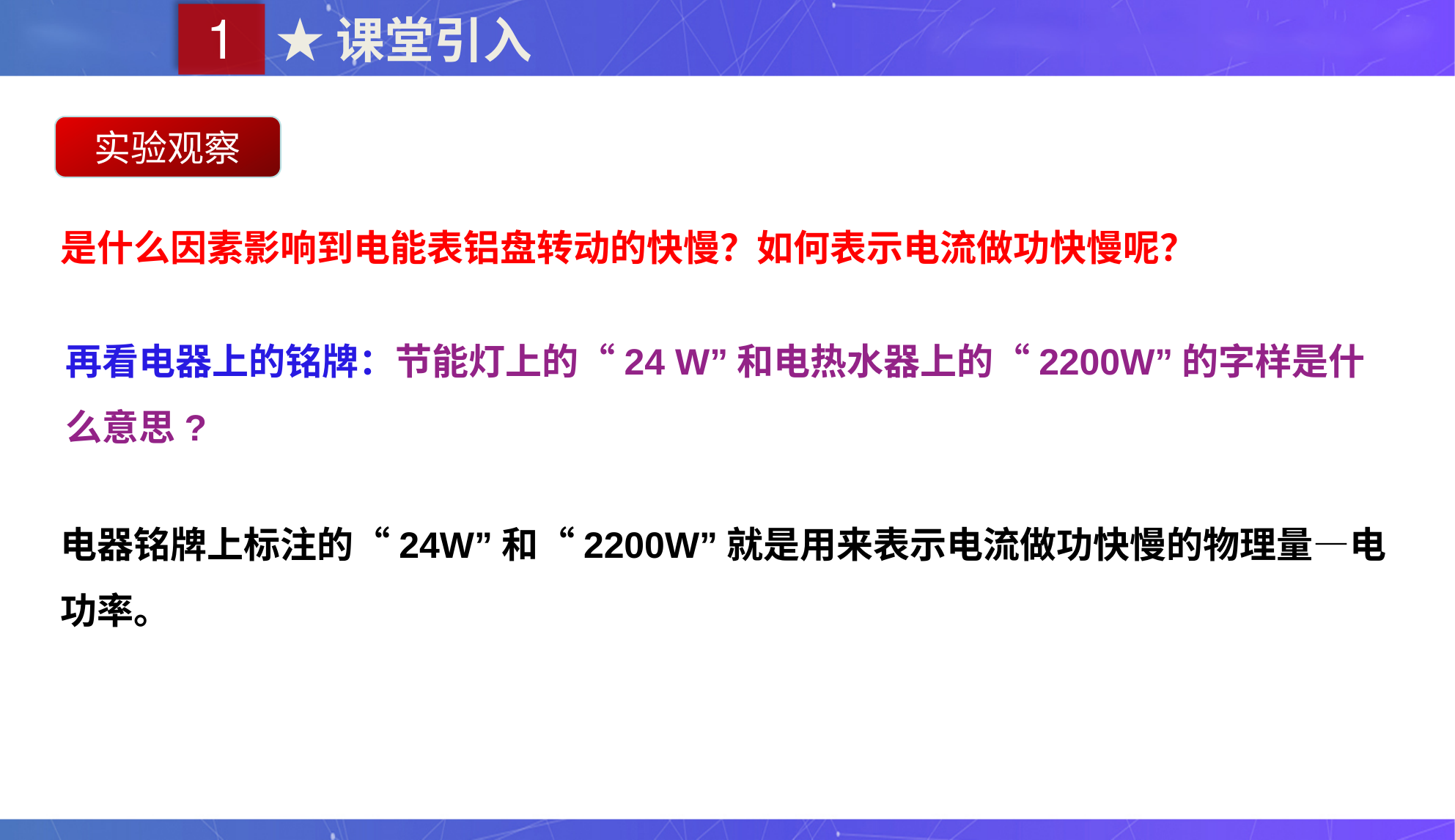

1
★课堂引入
实验观察
是什么因素影响到电能表铝盘转动的快慢？如何表示电流做功快慢呢？
再看电器上的铭牌：节能灯上的“24 W”和电热水器上的“2200W”的字样是什么意思?
电器铭牌上标注的“24W”和“2200W”就是用来表示电流做功快慢的物理量—电功率。